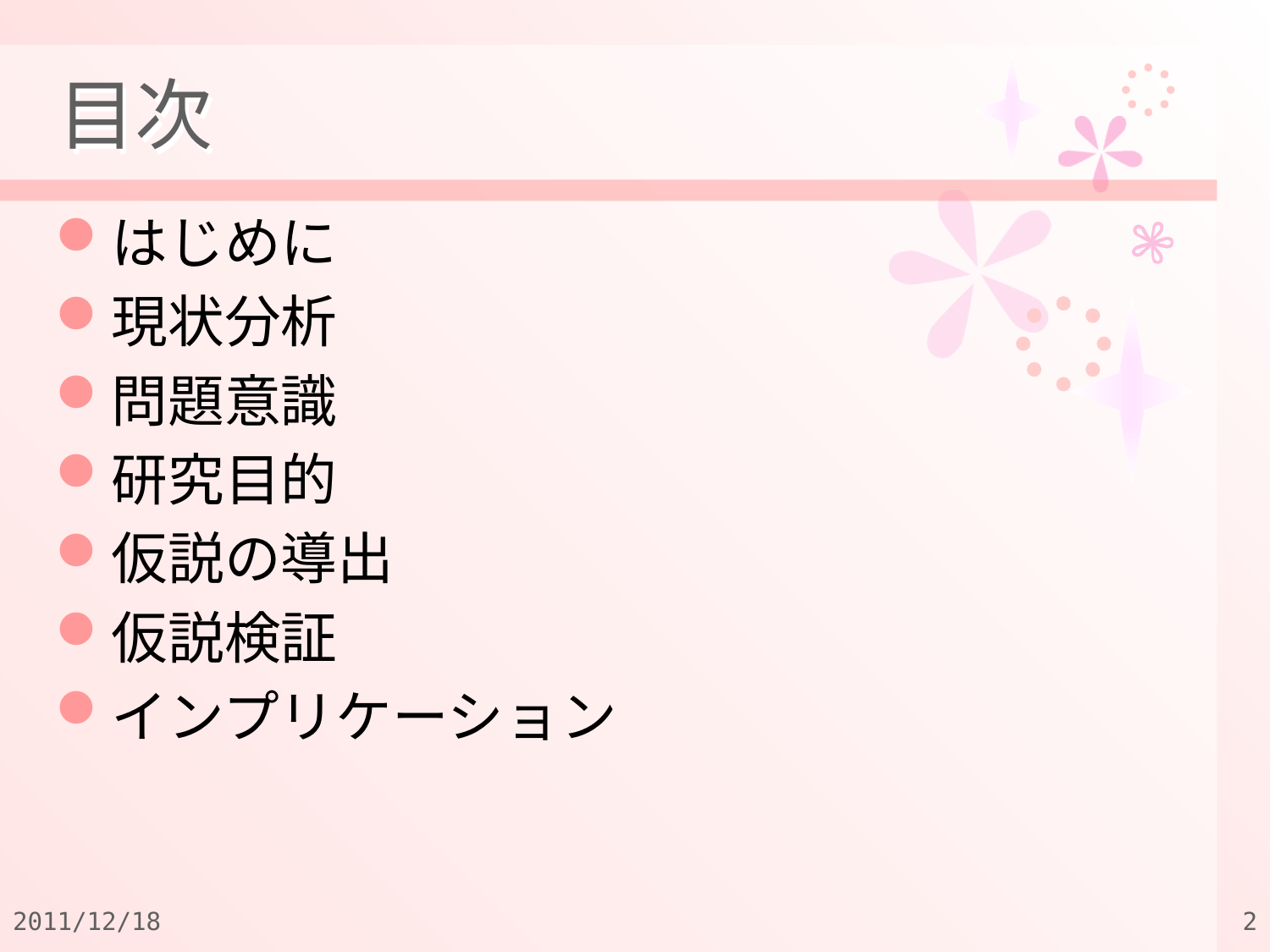

# 目次
はじめに
現状分析
問題意識
研究目的
仮説の導出
仮説検証
インプリケーション
2011/12/18
2